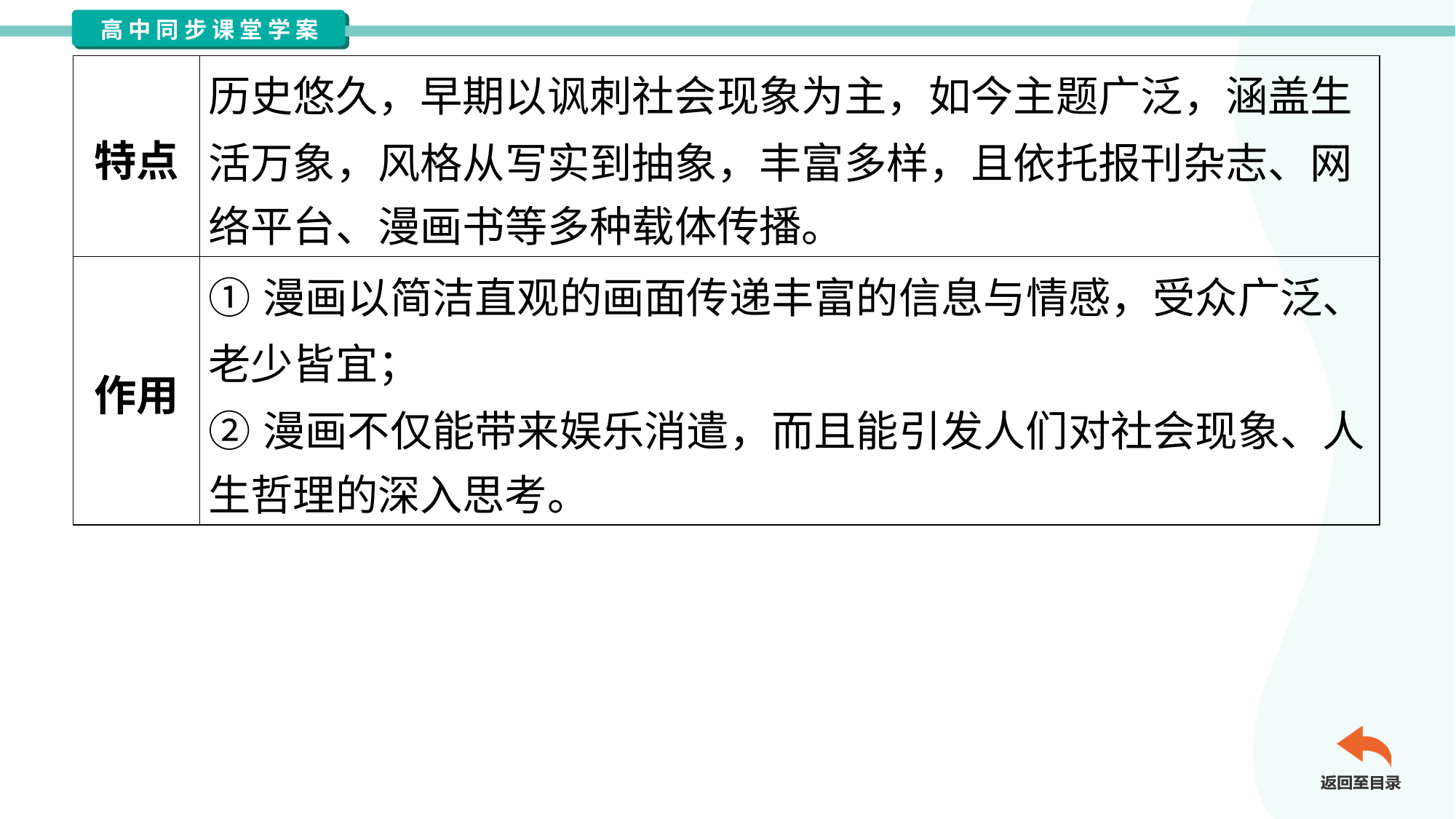

| 特点 | 历史悠久，早期以讽刺社会现象为主，如今主题广泛，涵盖生 活万象，风格从写实到抽象，丰富多样，且依托报刊杂志、网 络平台、漫画书等多种载体传播。 |
| --- | --- |
| 作用 | ①漫画以简洁直观的画面传递丰富的信息与情感，受众广泛、 老少皆宜； ②漫画不仅能带来娱乐消遣，而且能引发人们对社会现象、人 生哲理的深入思考。 |